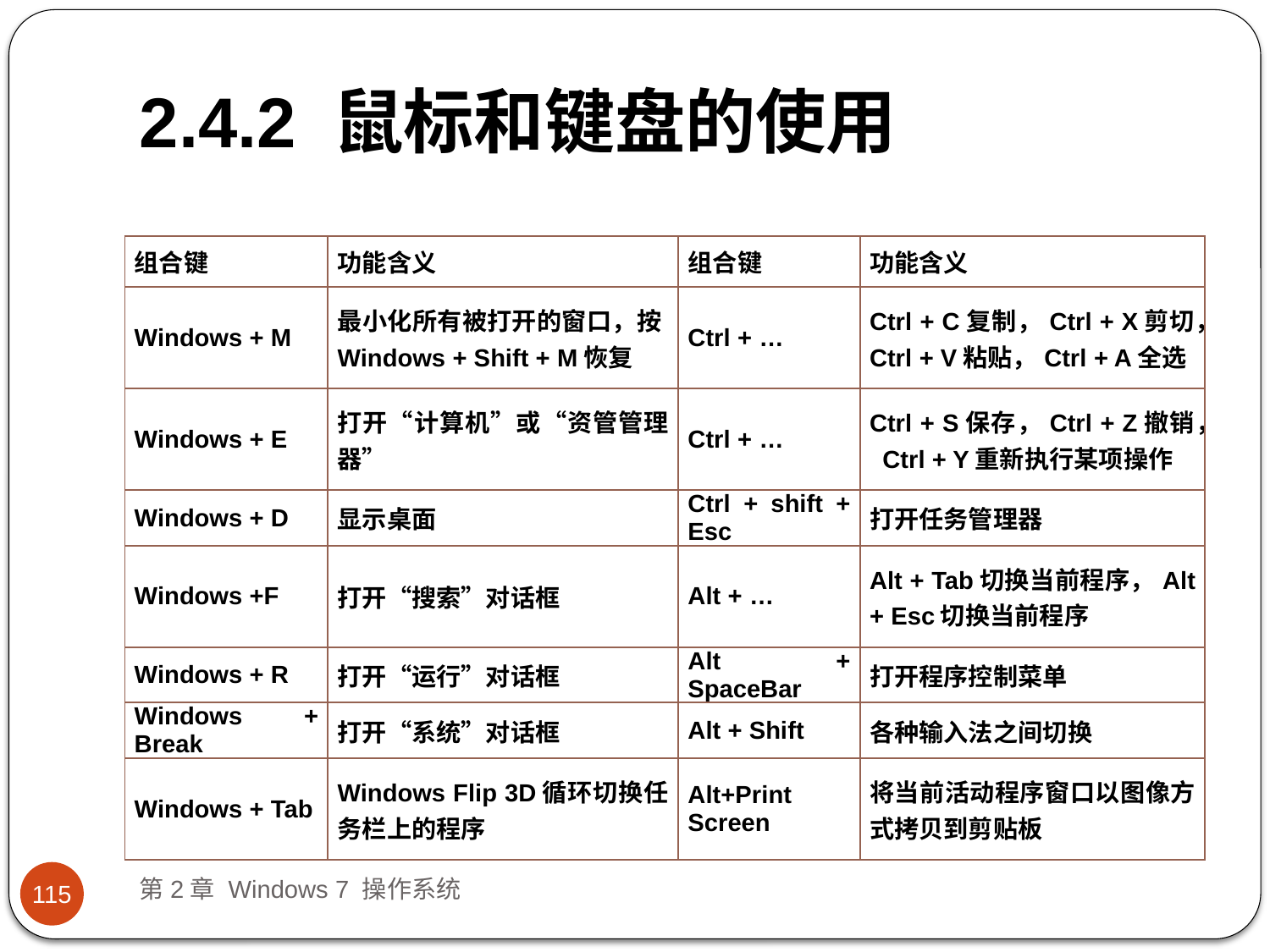

# 2.4.2 鼠标和键盘的使用
| 组合键 | 功能含义 | 组合键 | 功能含义 |
| --- | --- | --- | --- |
| Windows + M | 最小化所有被打开的窗口，按Windows + Shift + M恢复 | Ctrl + … | Ctrl + C复制，Ctrl + X剪切，Ctrl + V粘贴，Ctrl + A全选 |
| Windows + E | 打开“计算机”或“资管管理器” | Ctrl + … | Ctrl + S保存，Ctrl + Z撤销， Ctrl + Y重新执行某项操作 |
| Windows + D | 显示桌面 | Ctrl + shift + Esc | 打开任务管理器 |
| Windows +F | 打开“搜索”对话框 | Alt + … | Alt + Tab切换当前程序，Alt + Esc切换当前程序 |
| Windows + R | 打开“运行”对话框 | Alt + SpaceBar | 打开程序控制菜单 |
| Windows + Break | 打开“系统”对话框 | Alt + Shift | 各种输入法之间切换 |
| Windows + Tab | Windows Flip 3D循环切换任务栏上的程序 | Alt+Print Screen | 将当前活动程序窗口以图像方式拷贝到剪贴板 |
第2章 Windows 7 操作系统
115